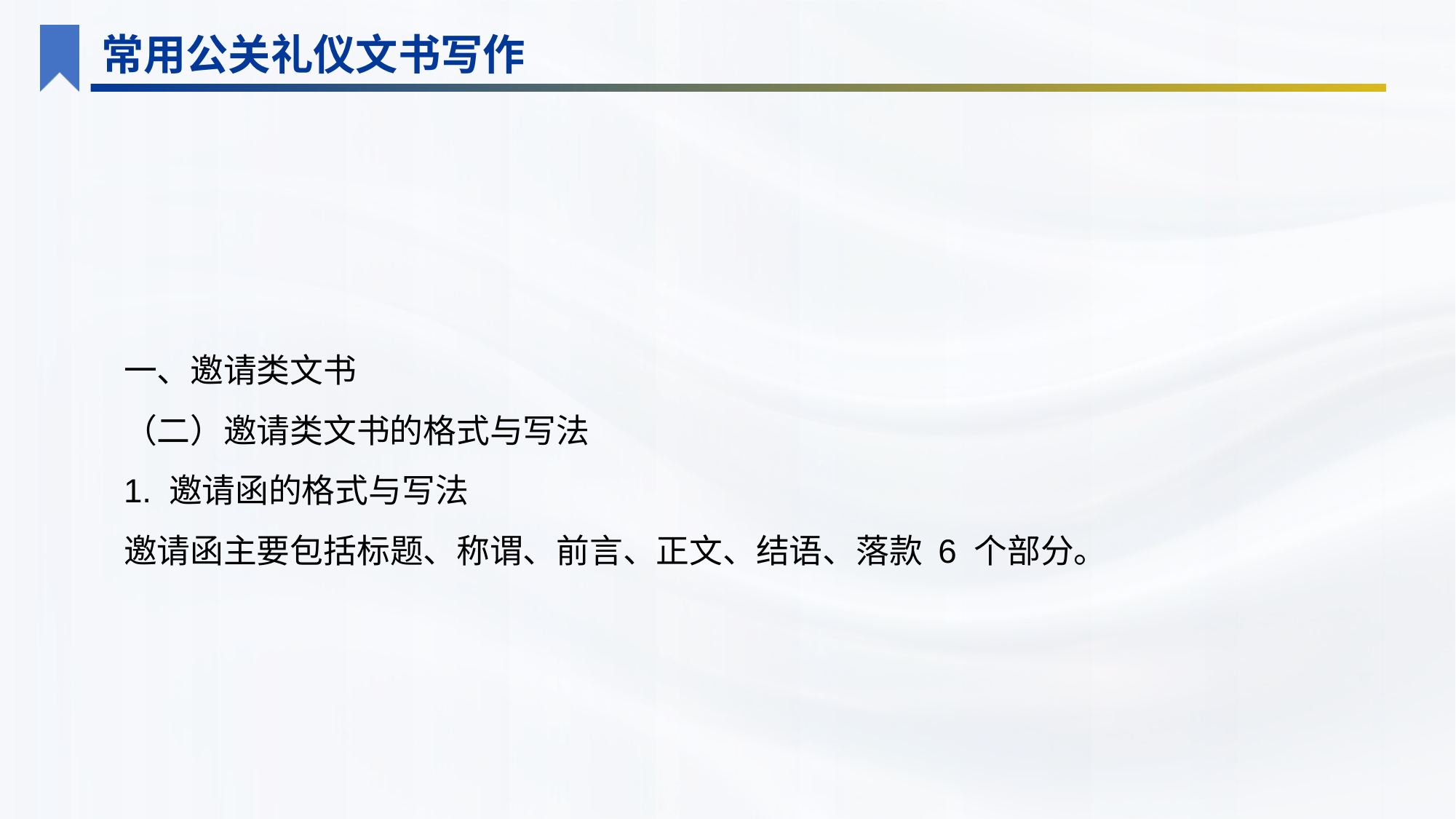

常用公关礼仪文书写作
一、邀请类文书
（二）邀请类文书的格式与写法
1. 邀请函的格式与写法
邀请函主要包括标题、称谓、前言、正文、结语、落款 6 个部分。